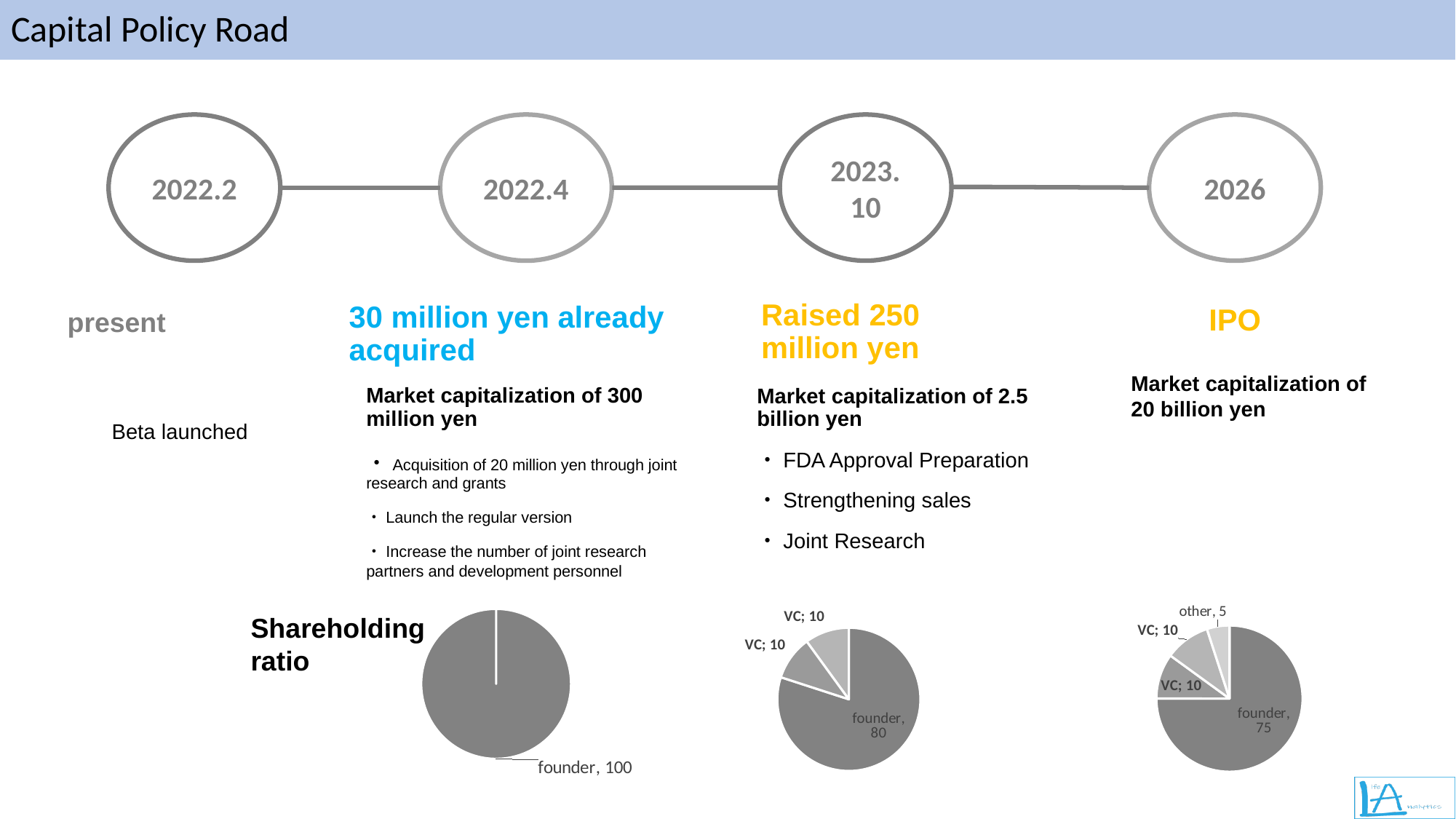

# Capital Policy Road
2022.2
2022.4
2023.
10
2026
Raised 250 million yen

30 million yen already acquired

IPO
present

Market capitalization of 20 billion yen

Market capitalization of 300 million yen
・Acquisition of 20 million yen through joint research and grants
・Launch the regular version
・Increase the number of joint research partners and development personnel

Market capitalization of 2.5 billion yen
・FDA Approval Preparation
・Strengthening sales
・Joint Research

Beta launched

### Chart

| Category | 売上高 |
|---|---|
| 創業者 | 75.0 |
| VC | 10.0 |
| VC | 10.0 |
| その他 | 5.0 |
Shareholding ratio

### Chart

| Category | 売上高 |
|---|---|
| 創業者 | 80.0 |
| VC | 10.0 |
| VC | 10.0 |

### Chart

| Category | 売上高 |
|---|---|
| 創業者 | 100.0 |